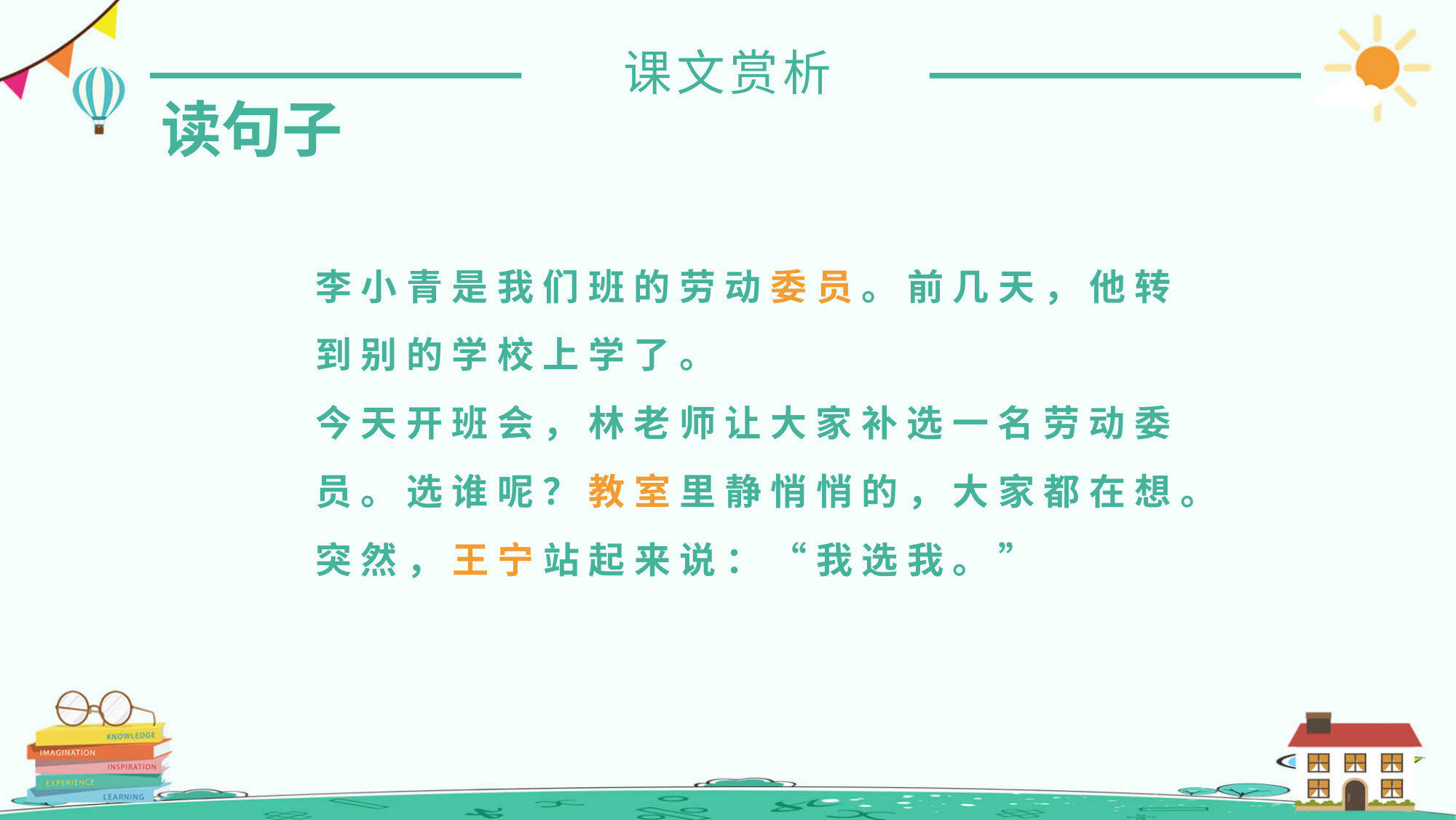

课文赏析

读句子
李小青是我们班的劳动委员。前几天，他转到别的学校上学了。
今天开班会，林老师让大家补选一名劳动委员。选谁呢？教室里静悄悄的，大家都在想。突然，王宁站起来说：“我选我。”